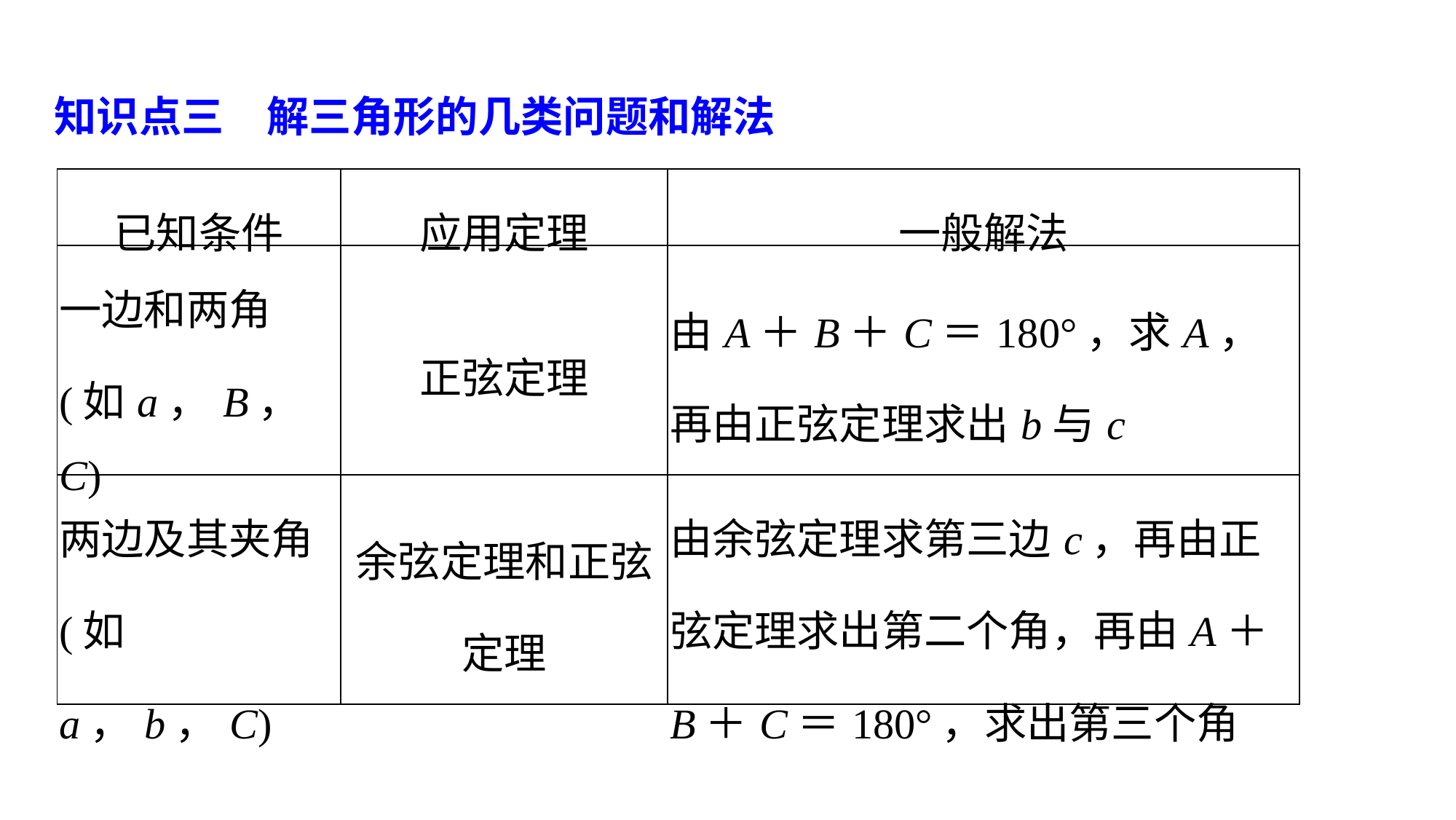

知识点三　解三角形的几类问题和解法
| 已知条件 | 应用定理 | 一般解法 |
| --- | --- | --- |
| 一边和两角(如a，B，C) | 正弦定理 | 由A＋B＋C＝180°，求A，再由正弦定理求出b与c |
| 两边及其夹角(如a，b，C) | 余弦定理和正弦定理 | 由余弦定理求第三边c，再由正弦定理求出第二个角，再由A＋B＋C＝180°，求出第三个角 |